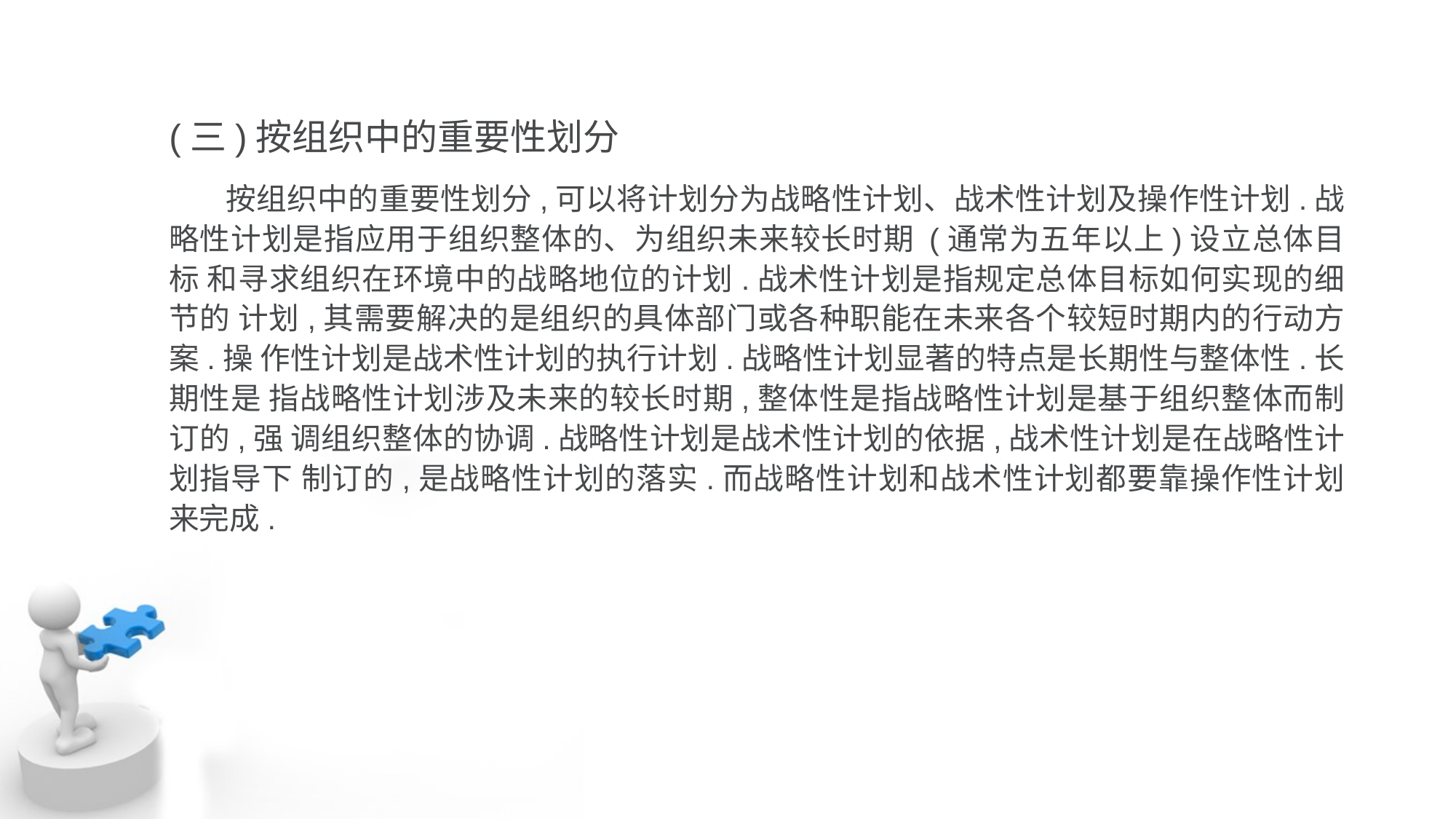

(三)按组织中的重要性划分
       按组织中的重要性划分,可以将计划分为战略性计划、战术性计划及操作性计划.战 略性计划是指应用于组织整体的、为组织未来较长时期 (通常为五年以上)设立总体目标 和寻求组织在环境中的战略地位的计划.战术性计划是指规定总体目标如何实现的细节的 计划,其需要解决的是组织的具体部门或各种职能在未来各个较短时期内的行动方案.操 作性计划是战术性计划的执行计划.战略性计划显著的特点是长期性与整体性.长期性是 指战略性计划涉及未来的较长时期,整体性是指战略性计划是基于组织整体而制订的,强 调组织整体的协调.战略性计划是战术性计划的依据,战术性计划是在战略性计划指导下 制订的,是战略性计划的落实.而战略性计划和战术性计划都要靠操作性计划来完成.